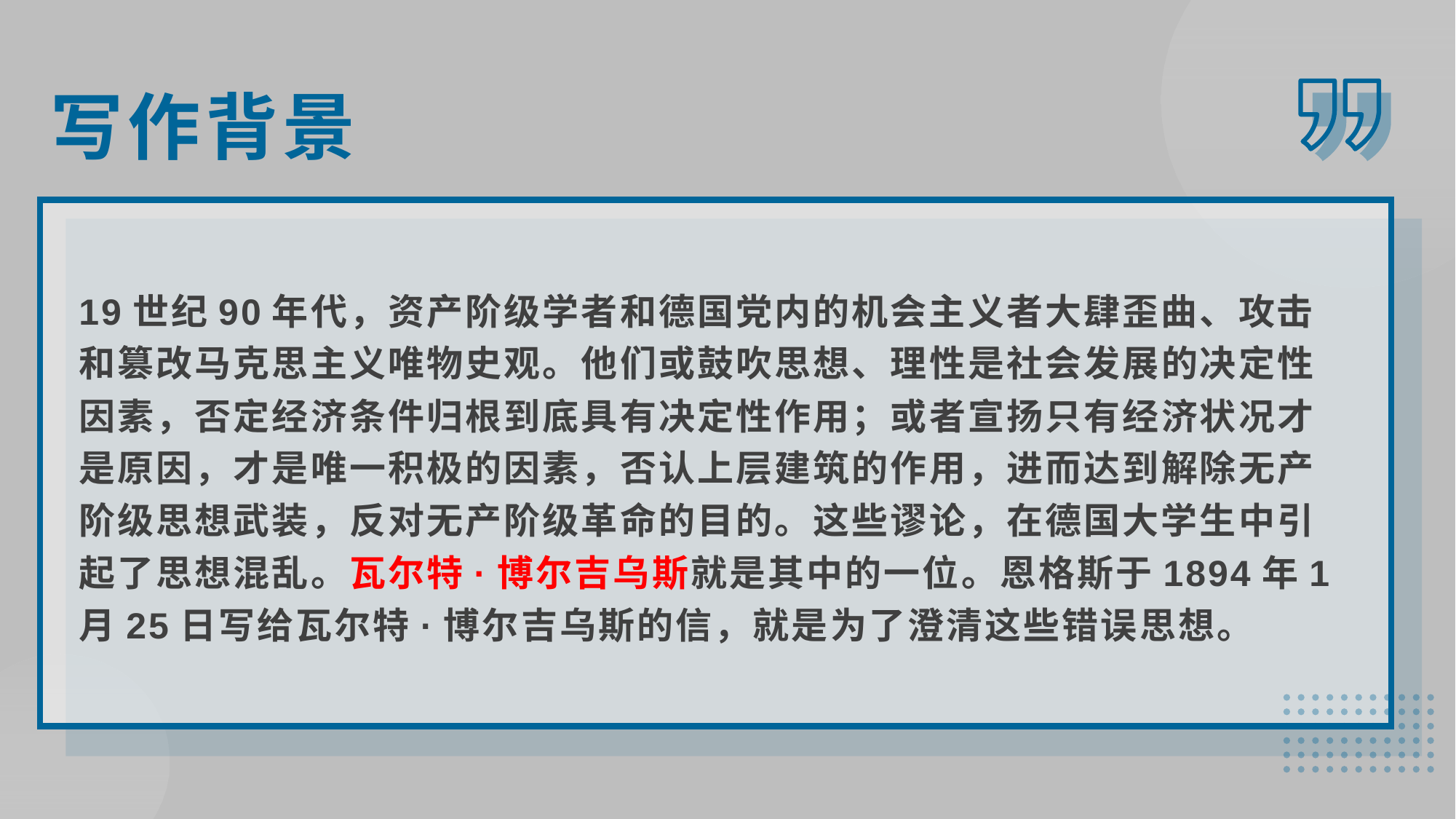

写作背景

19世纪90年代，资产阶级学者和德国党内的机会主义者大肆歪曲、攻击和篡改马克思主义唯物史观。他们或鼓吹思想、理性是社会发展的决定性因素，否定经济条件归根到底具有决定性作用；或者宣扬只有经济状况才是原因，才是唯一积极的因素，否认上层建筑的作用，进而达到解除无产阶级思想武装，反对无产阶级革命的目的。这些谬论，在德国大学生中引起了思想混乱。瓦尔特·博尔吉乌斯就是其中的一位。恩格斯于1894年1月25日写给瓦尔特·博尔吉乌斯的信，就是为了澄清这些错误思想。